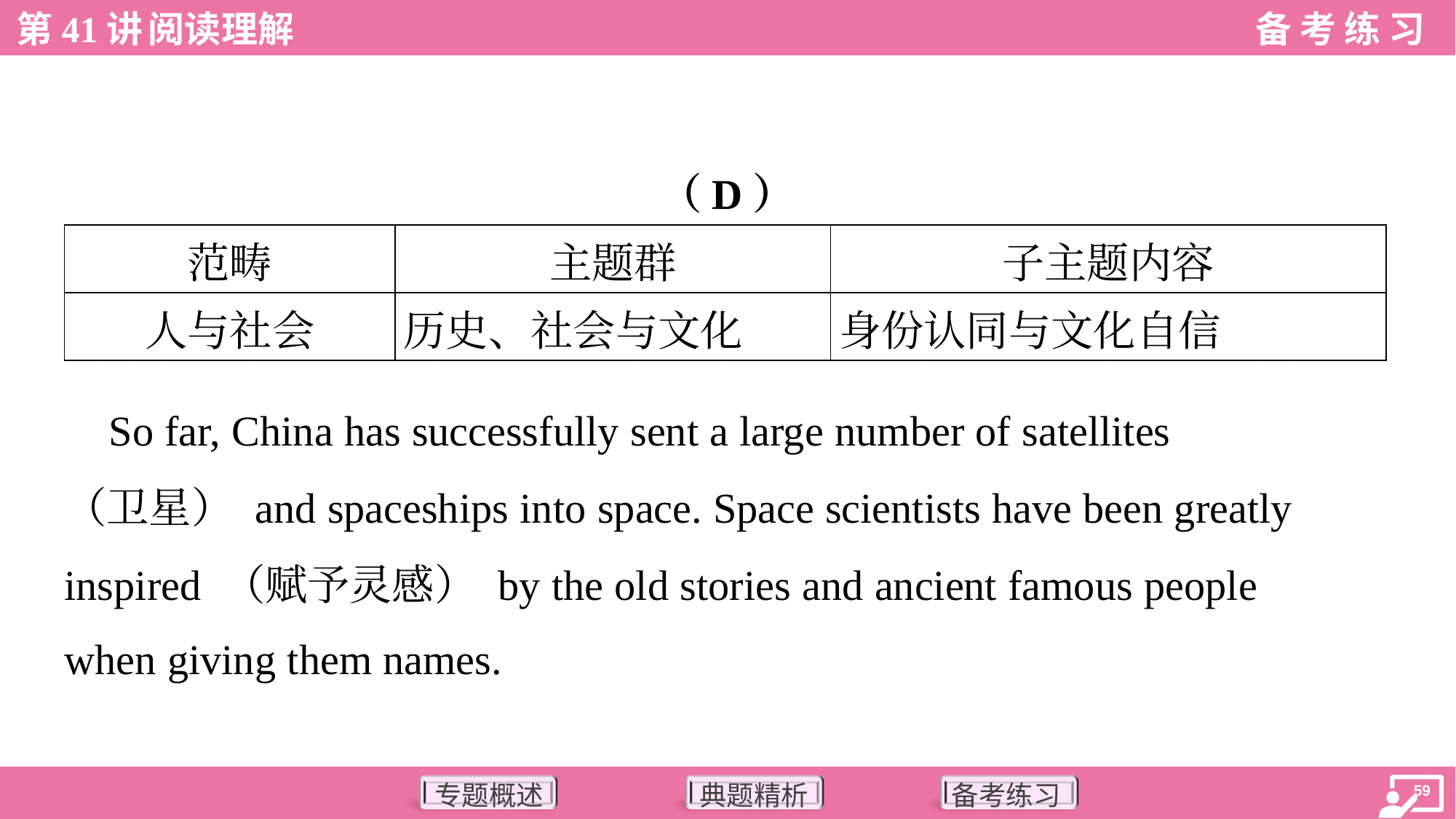

（D）
| 范畴 | 主题群 | 子主题内容 |
| --- | --- | --- |
| 人与社会 | 历史、社会与文化 | 身份认同与文化自信 |
    So far, China has successfully sent a large number of satellites
（卫星） and spaceships into space. Space scientists have been greatly
inspired （赋予灵感） by the old stories and ancient famous people
when giving them names.